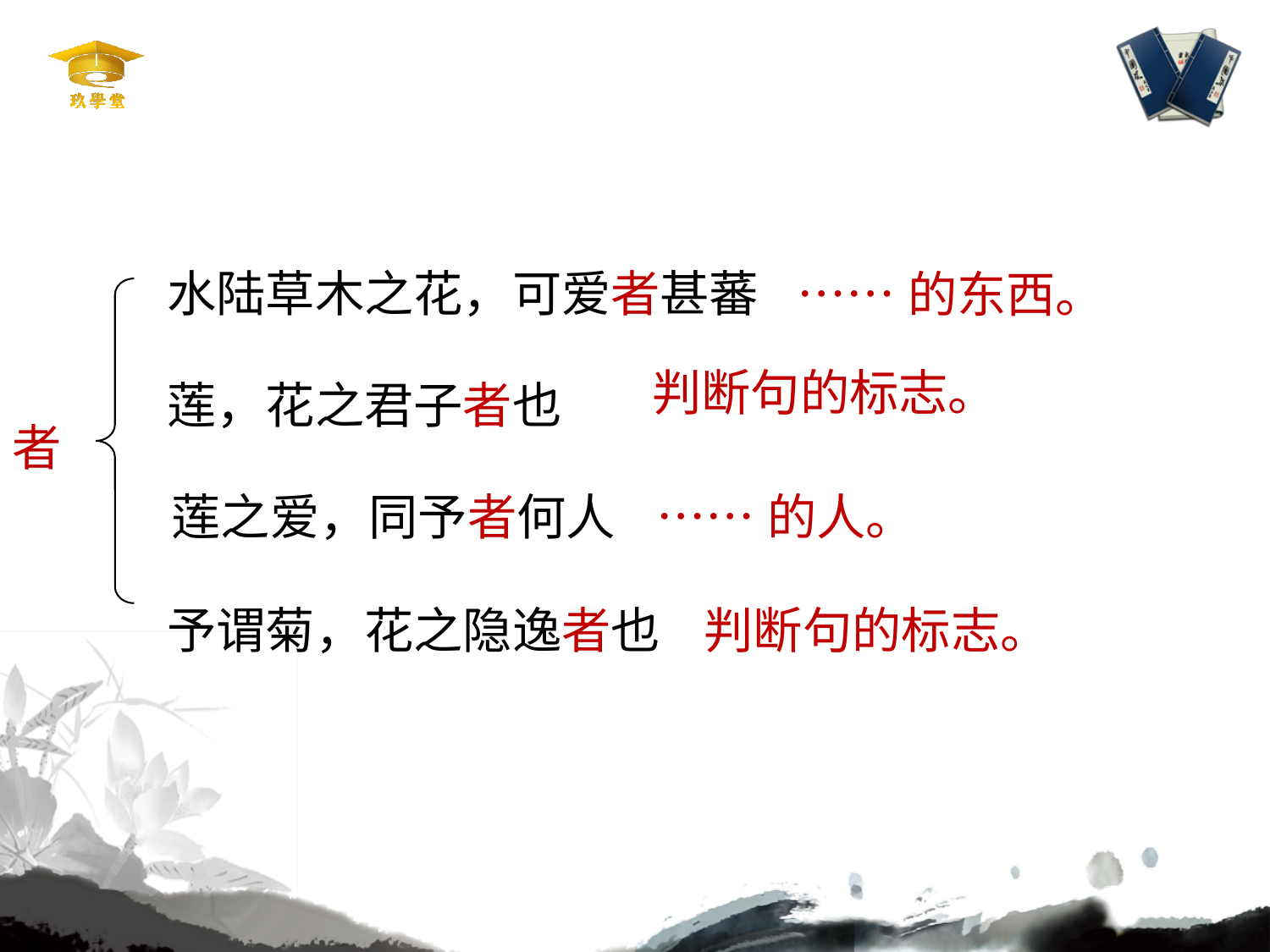

水陆草木之花，可爱者甚蕃
……的东西。

莲，花之君子者也
判断句的标志。
者
莲之爱，同予者何人
……的人。
予谓菊，花之隐逸者也
判断句的标志。